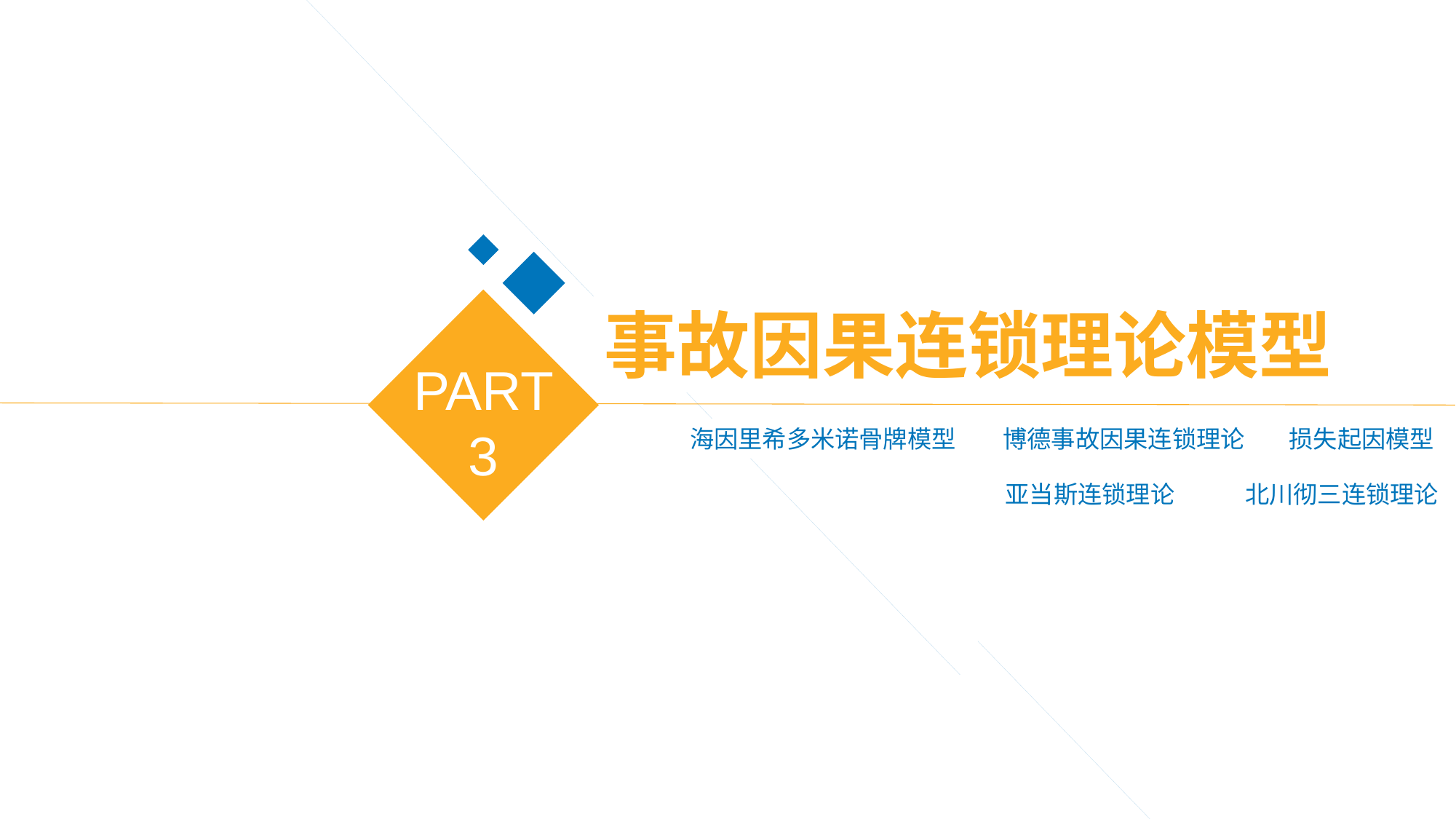

事故因果连锁理论模型

PART
3
海因里希多米诺骨牌模型
博德事故因果连锁理论
损失起因模型
亚当斯连锁理论
北川彻三连锁理论